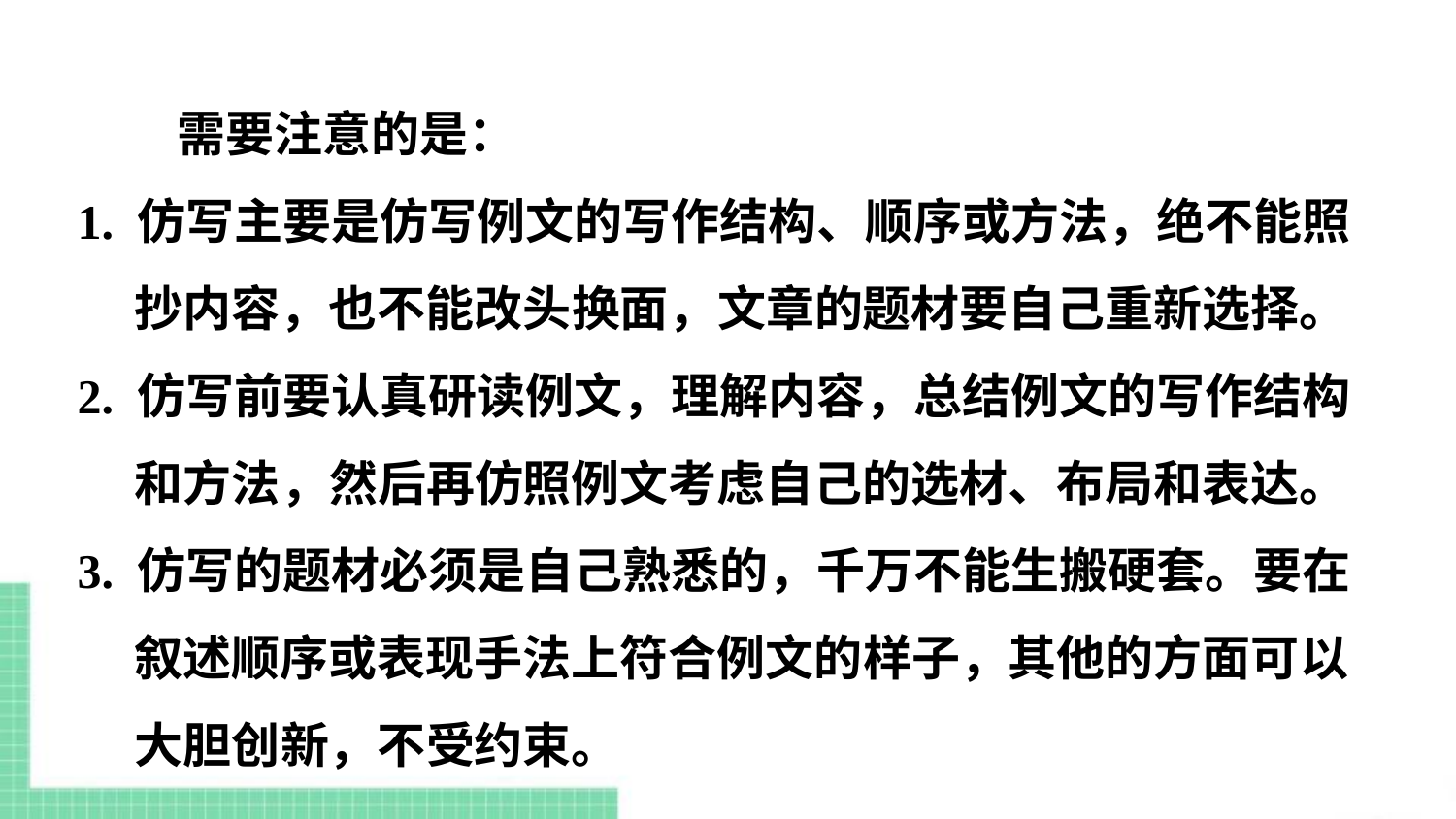

需要注意的是：
1. 仿写主要是仿写例文的写作结构、顺序或方法，绝不能照抄内容，也不能改头换面，文章的题材要自己重新选择。
2. 仿写前要认真研读例文，理解内容，总结例文的写作结构和方法，然后再仿照例文考虑自己的选材、布局和表达。
3. 仿写的题材必须是自己熟悉的，千万不能生搬硬套。要在叙述顺序或表现手法上符合例文的样子，其他的方面可以大胆创新，不受约束。